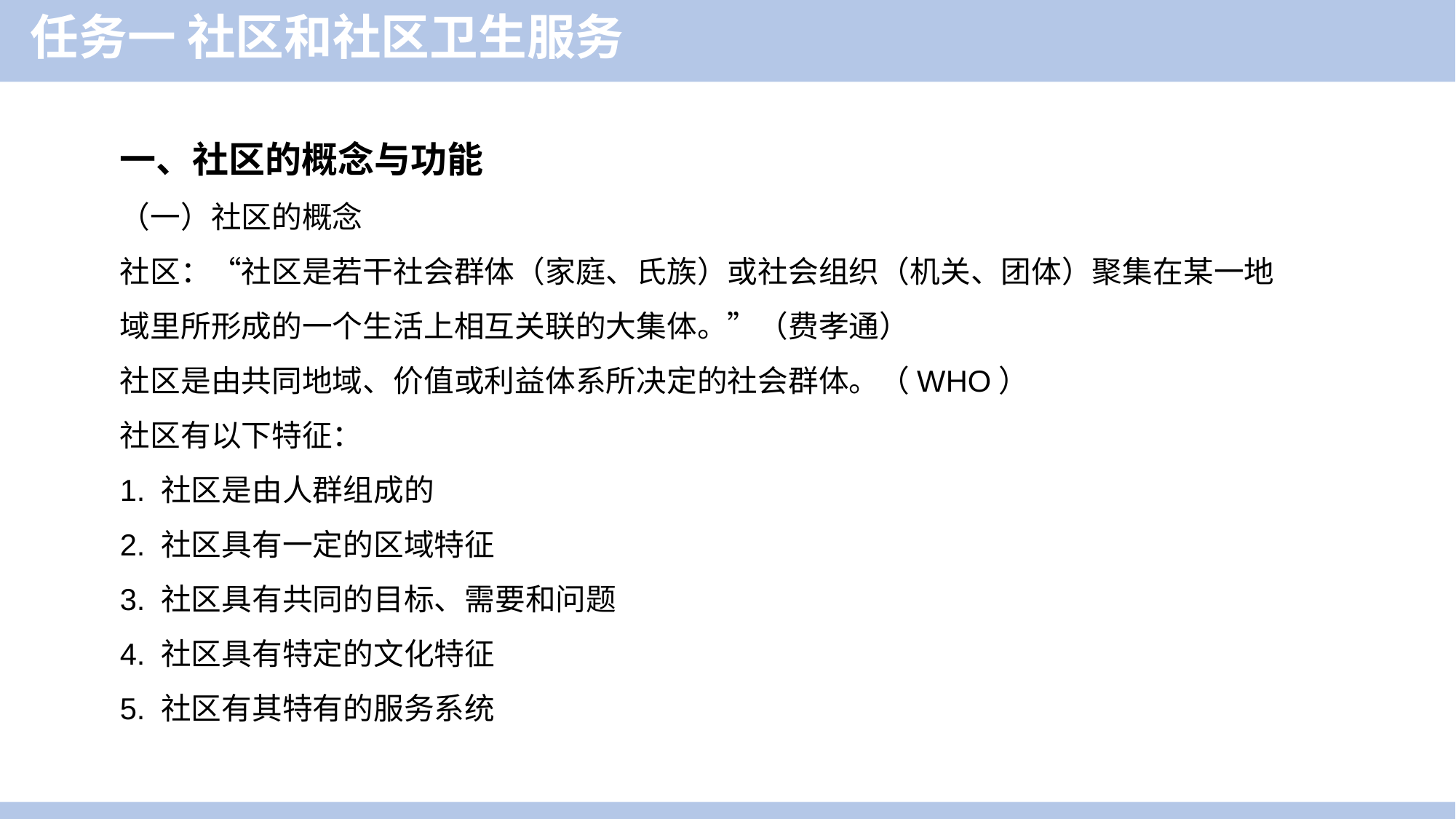

任务一 社区和社区卫生服务
一、社区的概念与功能
（一）社区的概念
社区：“社区是若干社会群体（家庭、氏族）或社会组织（机关、团体）聚集在某一地域里所形成的一个生活上相互关联的大集体。”（费孝通）
社区是由共同地域、价值或利益体系所决定的社会群体。（WHO）
社区有以下特征：
1. 社区是由人群组成的
2. 社区具有一定的区域特征
3. 社区具有共同的目标、需要和问题
4. 社区具有特定的文化特征
5. 社区有其特有的服务系统